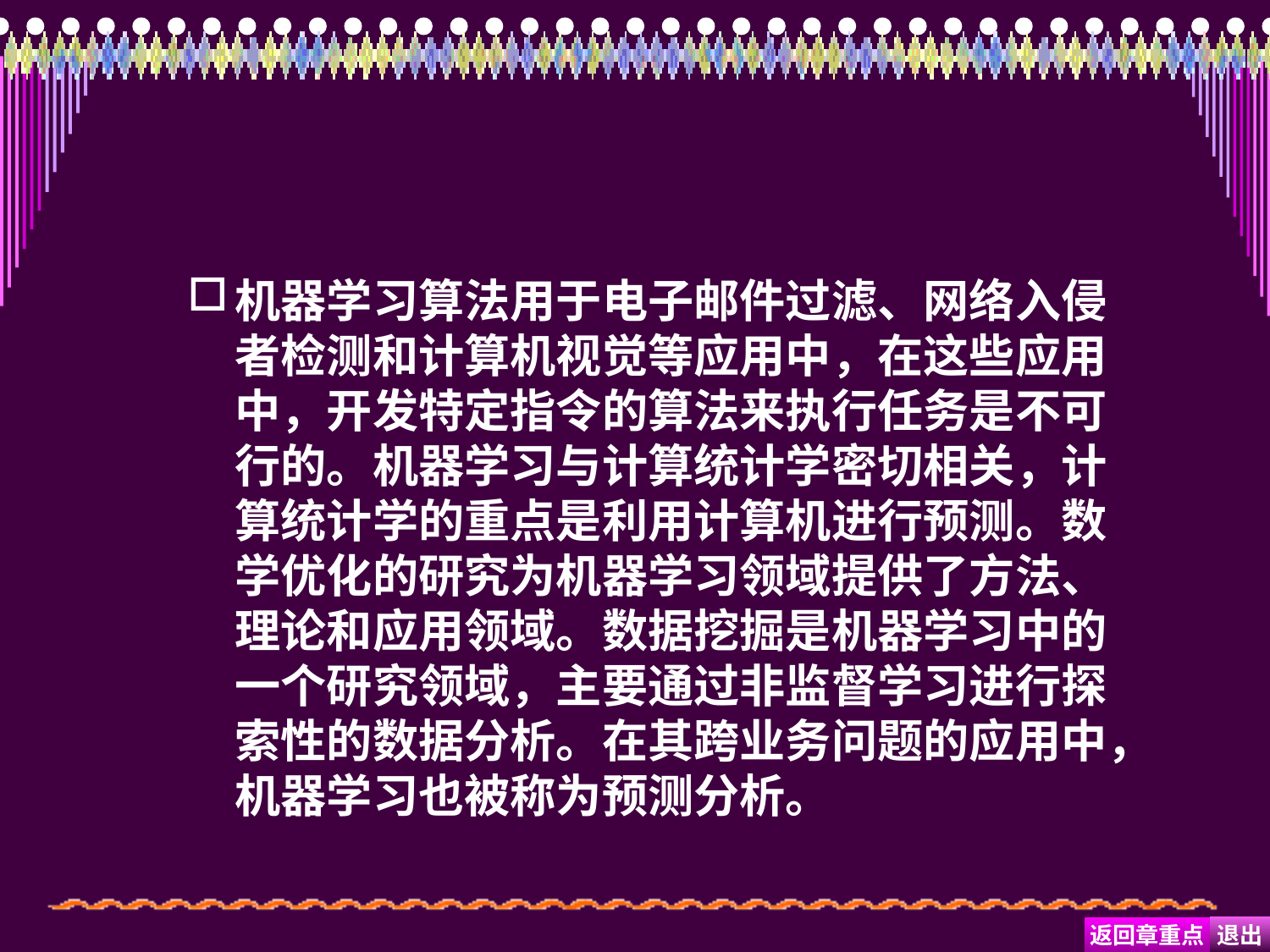

#
机器学习算法用于电子邮件过滤、网络入侵者检测和计算机视觉等应用中，在这些应用中，开发特定指令的算法来执行任务是不可行的。机器学习与计算统计学密切相关，计算统计学的重点是利用计算机进行预测。数学优化的研究为机器学习领域提供了方法、理论和应用领域。数据挖掘是机器学习中的一个研究领域，主要通过非监督学习进行探索性的数据分析。在其跨业务问题的应用中，机器学习也被称为预测分析。